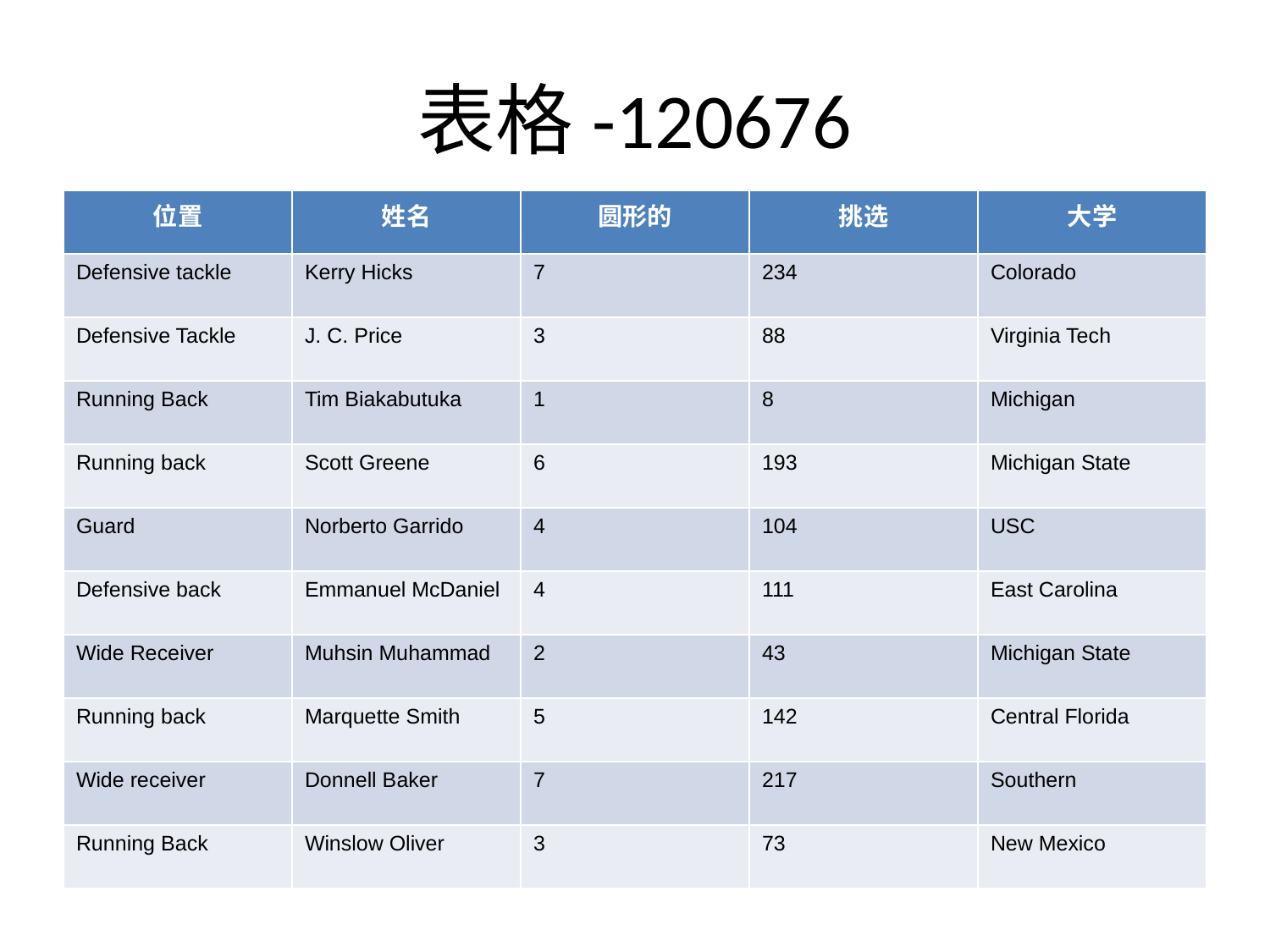

# 表格-120676
| 位置 | 姓名 | 圆形的 | 挑选 | 大学 |
| --- | --- | --- | --- | --- |
| Defensive tackle | Kerry Hicks | 7 | 234 | Colorado |
| Defensive Tackle | J. C. Price | 3 | 88 | Virginia Tech |
| Running Back | Tim Biakabutuka | 1 | 8 | Michigan |
| Running back | Scott Greene | 6 | 193 | Michigan State |
| Guard | Norberto Garrido | 4 | 104 | USC |
| Defensive back | Emmanuel McDaniel | 4 | 111 | East Carolina |
| Wide Receiver | Muhsin Muhammad | 2 | 43 | Michigan State |
| Running back | Marquette Smith | 5 | 142 | Central Florida |
| Wide receiver | Donnell Baker | 7 | 217 | Southern |
| Running Back | Winslow Oliver | 3 | 73 | New Mexico |